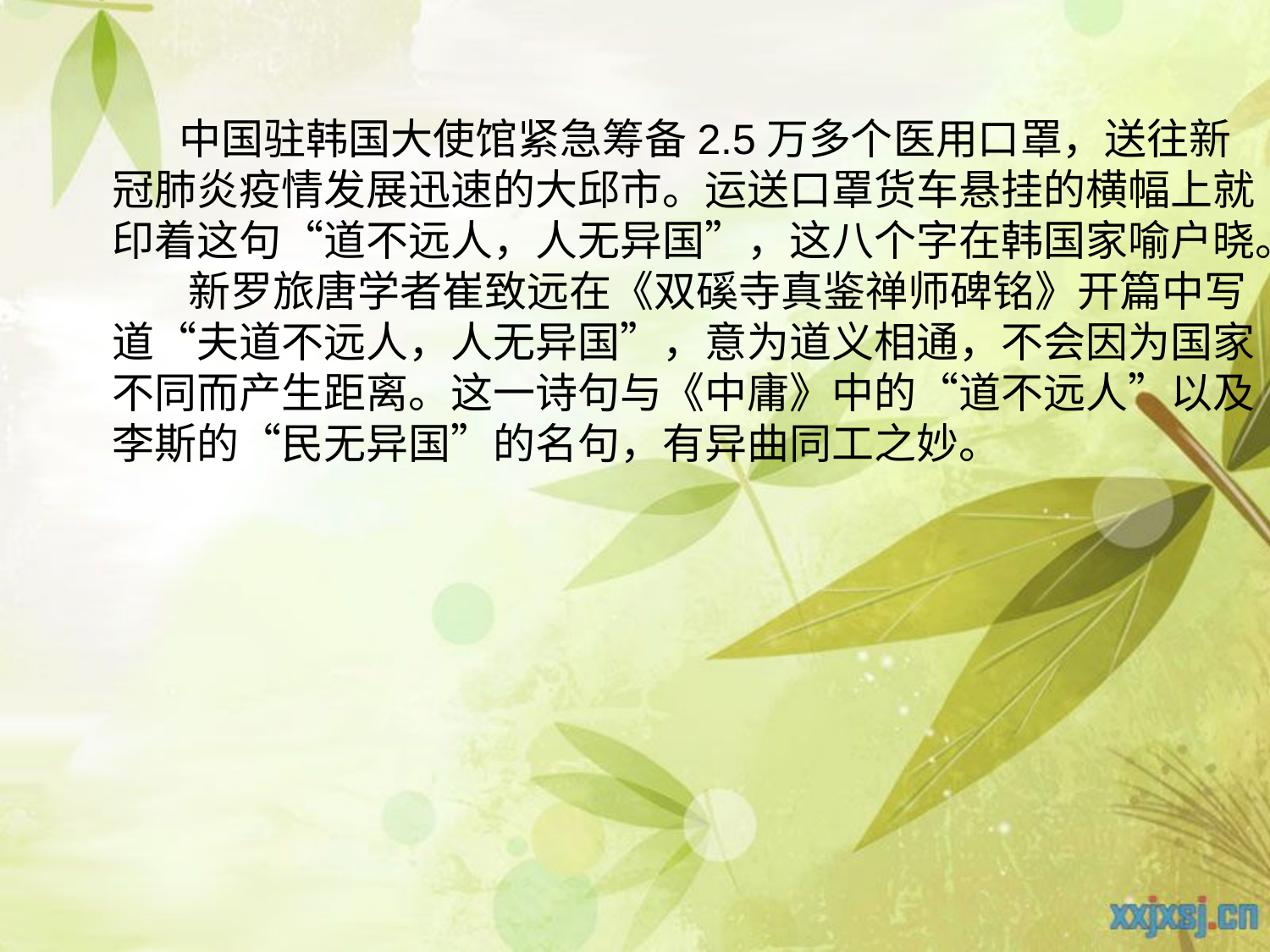

中国驻韩国大使馆紧急筹备2.5万多个医用口罩，送往新冠肺炎疫情发展迅速的大邱市。运送口罩货车悬挂的横幅上就印着这句“道不远人，人无异国”，这八个字在韩国家喻户晓。
       新罗旅唐学者崔致远在《双磎寺真鉴禅师碑铭》开篇中写道“夫道不远人，人无异国”，意为道义相通，不会因为国家不同而产生距离。这一诗句与《中庸》中的“道不远人”以及李斯的“民无异国”的名句，有异曲同工之妙。